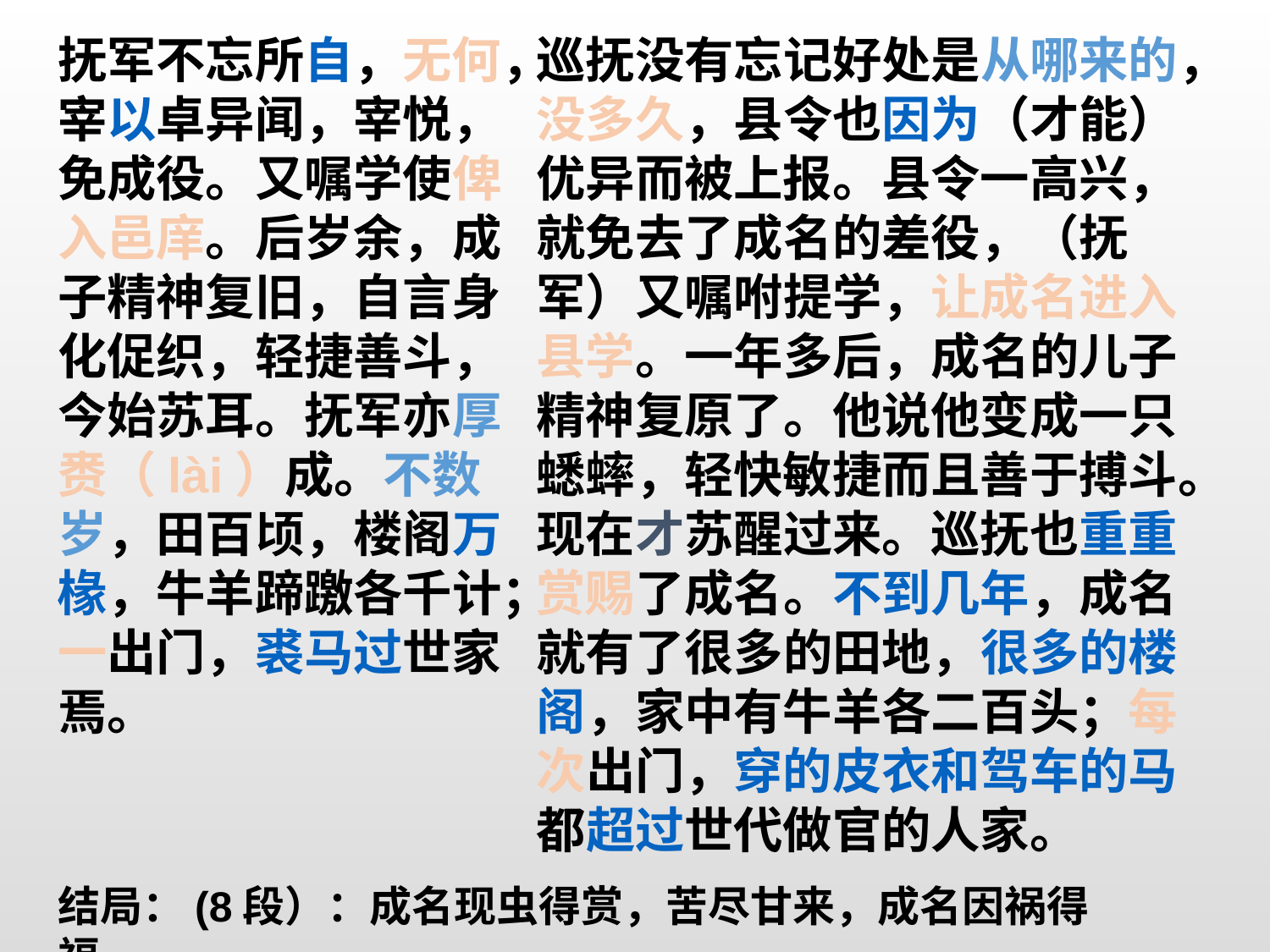

抚军不忘所自，无何，宰以卓异闻，宰悦，免成役。又嘱学使俾入邑庠。后岁余，成子精神复旧，自言身化促织，轻捷善斗，今始苏耳。抚军亦厚赉（lài）成。不数岁，田百顷，楼阁万椽，牛羊蹄躈各千计；一出门，裘马过世家焉。

巡抚没有忘记好处是从哪来的，没多久，县令也因为（才能）优异而被上报。县令一高兴，就免去了成名的差役，（抚军）又嘱咐提学，让成名进入县学。一年多后，成名的儿子精神复原了。他说他变成一只蟋蟀，轻快敏捷而且善于搏斗。现在才苏醒过来。巡抚也重重赏赐了成名。不到几年，成名就有了很多的田地，很多的楼阁，家中有牛羊各二百头；每次出门，穿的皮衣和驾车的马都超过世代做官的人家。
结局：(8段）：成名现虫得赏，苦尽甘来，成名因祸得福。